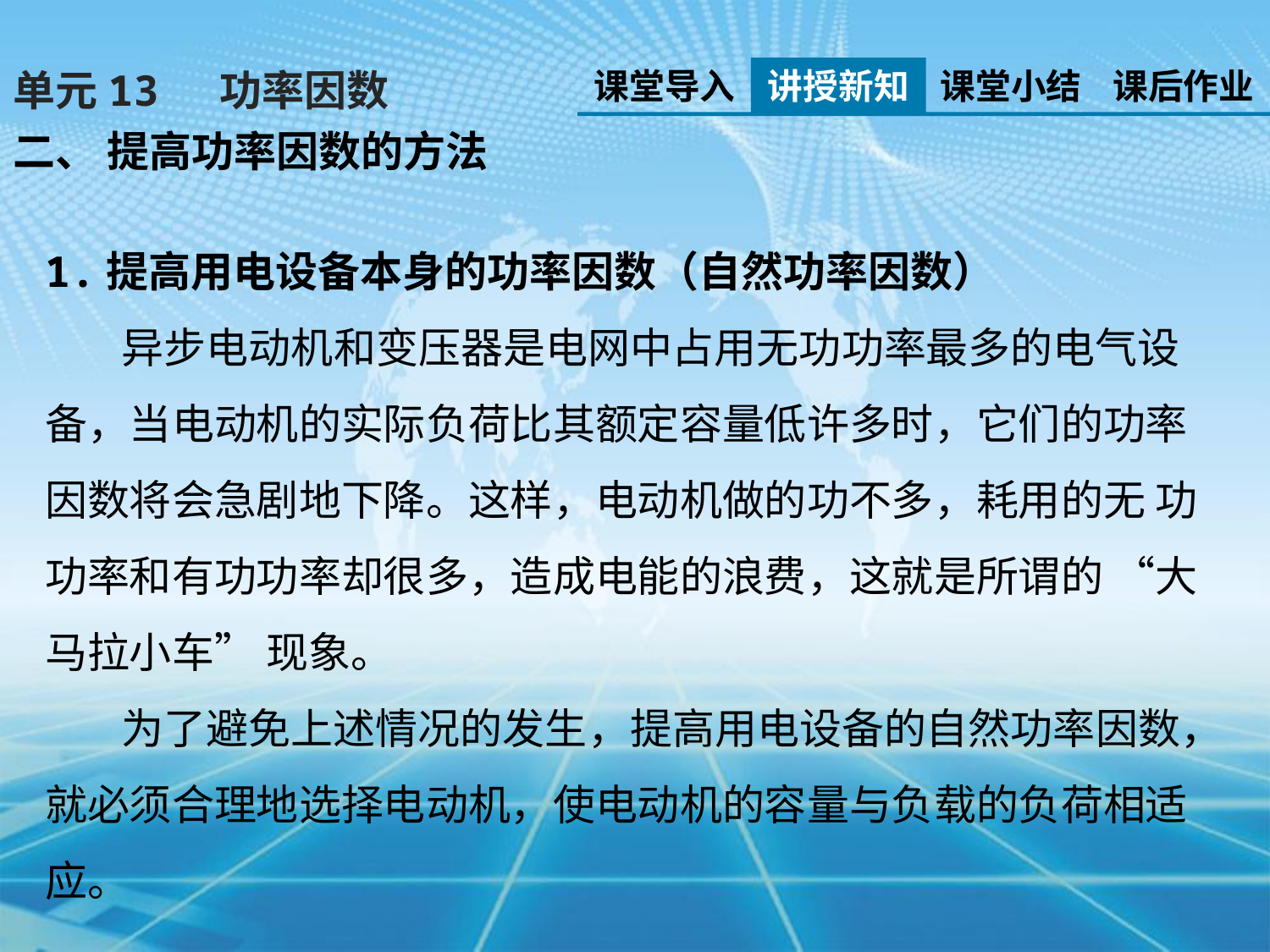

课堂导入
讲授新知
课堂小结
课后作业
单元13  功率因数
二、 提高功率因数的方法
1.提高用电设备本身的功率因数（自然功率因数）
       异步电动机和变压器是电网中占用无功功率最多的电气设备，当电动机的实际负荷比其额定容量低许多时，它们的功率因数将会急剧地下降。这样，电动机做的功不多，耗用的无 功功率和有功功率却很多，造成电能的浪费，这就是所谓的 “大马拉小车” 现象。
       为了避免上述情况的发生，提高用电设备的自然功率因数，就必须合理地选择电动机，使电动机的容量与负载的负荷相适应。